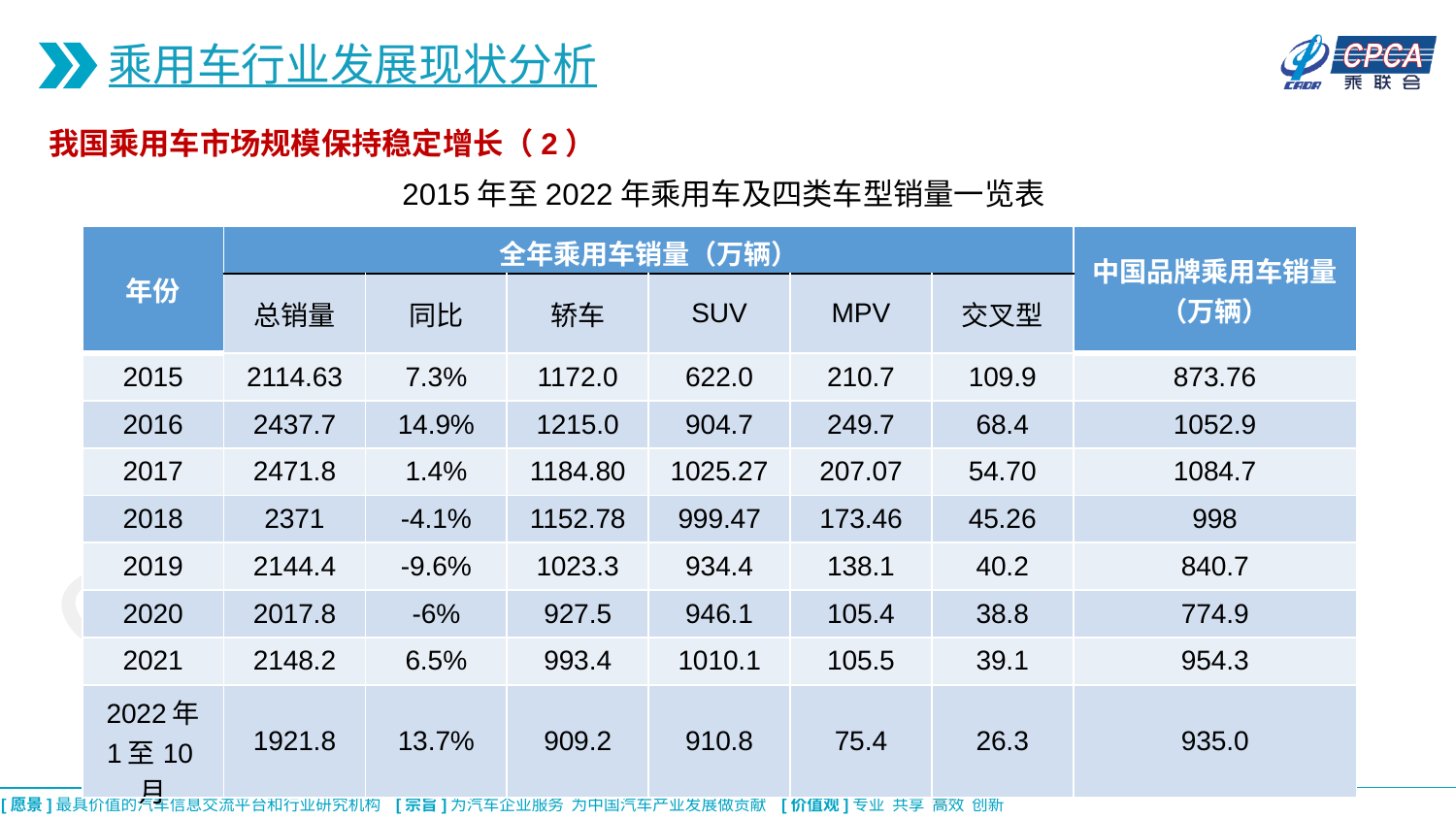

乘用车行业发展现状分析
我国乘用车市场规模保持稳定增长（2）
2015年至2022年乘用车及四类车型销量一览表
| 年份 | 全年乘用车销量（万辆） |  |  |  |  |  | 中国品牌乘用车销量 （万辆） |
| --- | --- | --- | --- | --- | --- | --- | --- |
|  | 总销量 | 同比 | 轿车 | SUV | MPV | 交叉型 |  |
| 2015 | 2114.63 | 7.3% | 1172.0 | 622.0 | 210.7 | 109.9 | 873.76 |
| 2016 | 2437.7 | 14.9% | 1215.0 | 904.7 | 249.7 | 68.4 | 1052.9 |
| 2017 | 2471.8 | 1.4% | 1184.80 | 1025.27 | 207.07 | 54.70 | 1084.7 |
| 2018 | 2371 | -4.1% | 1152.78 | 999.47 | 173.46 | 45.26 | 998 |
| 2019 | 2144.4 | -9.6% | 1023.3 | 934.4 | 138.1 | 40.2 | 840.7 |
| 2020 | 2017.8 | -6% | 927.5 | 946.1 | 105.4 | 38.8 | 774.9 |
| 2021 | 2148.2 | 6.5% | 993.4 | 1010.1 | 105.5 | 39.1 | 954.3 |
| 2022年 1至10月 | 1921.8 | 13.7% | 909.2 | 910.8 | 75.4 | 26.3 | 935.0 |
CPCA乘联会
CPCA乘联会